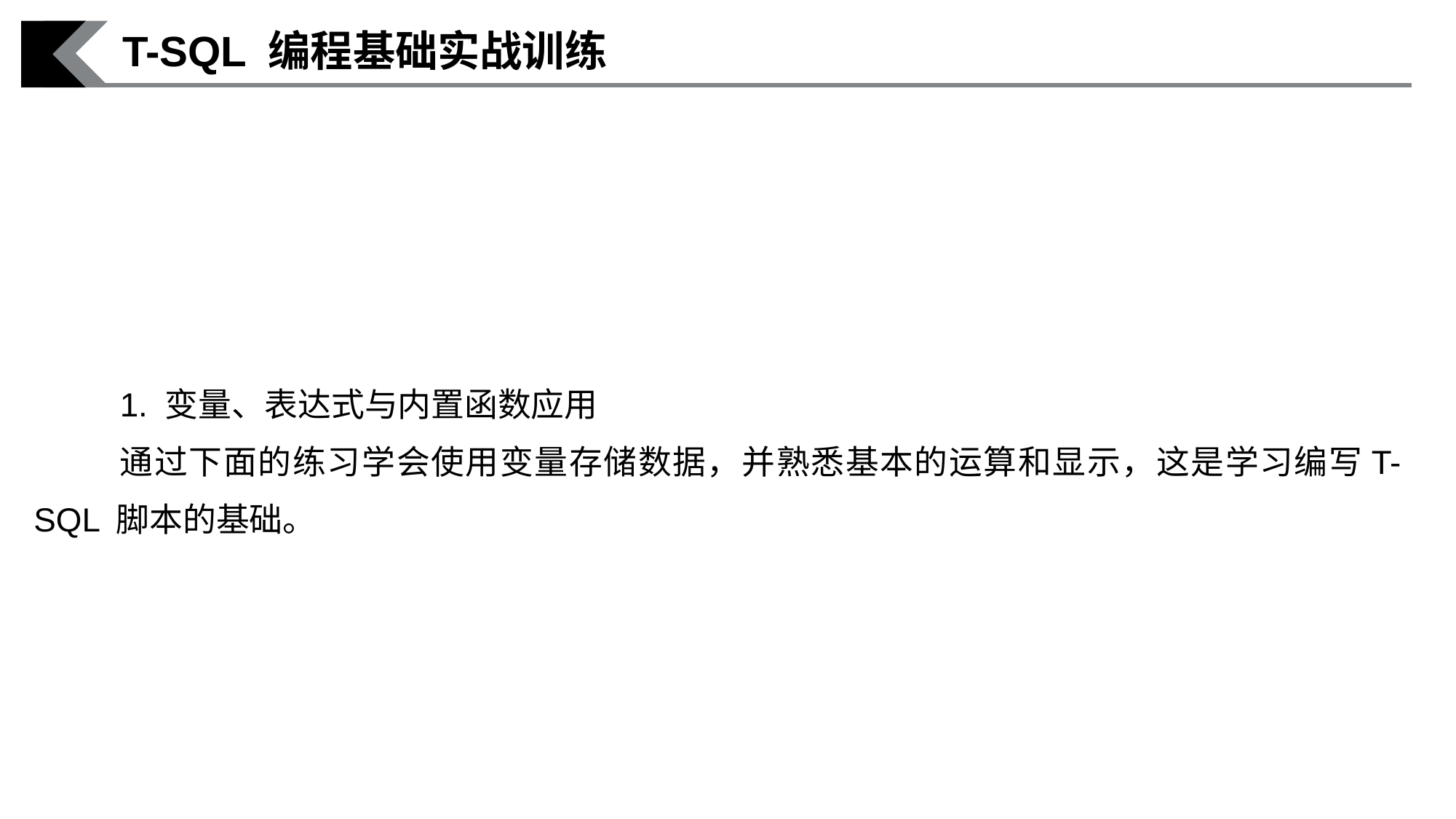

T-SQL 编程基础实战训练
1. 变量、表达式与内置函数应用
通过下面的练习学会使用变量存储数据，并熟悉基本的运算和显示，这是学习编写T-SQL 脚本的基础。